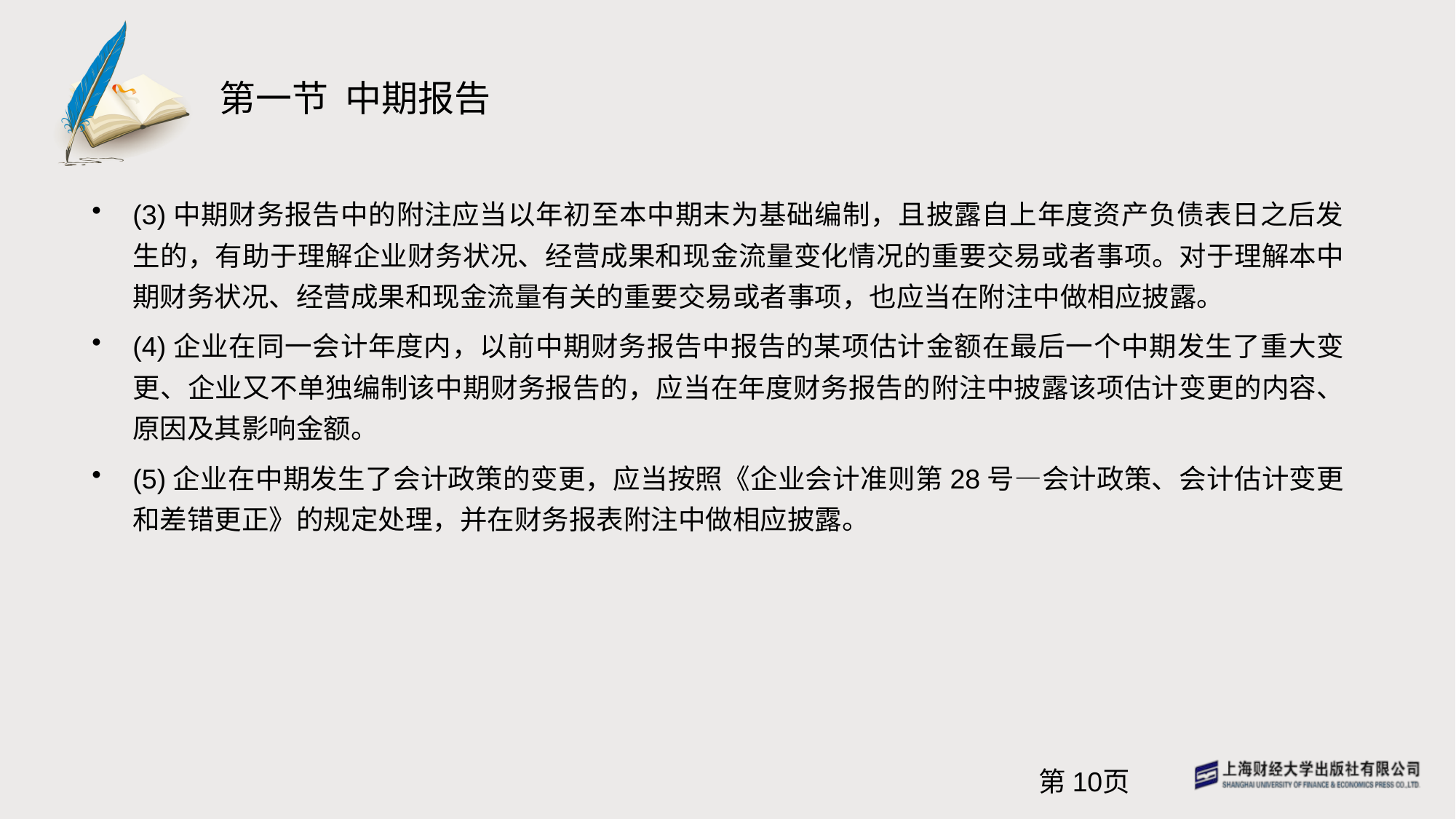

# 第一节  中期报告
(3)中期财务报告中的附注应当以年初至本中期末为基础编制，且披露自上年度资产负债表日之后发生的，有助于理解企业财务状况、经营成果和现金流量变化情况的重要交易或者事项。对于理解本中期财务状况、经营成果和现金流量有关的重要交易或者事项，也应当在附注中做相应披露。
(4)企业在同一会计年度内，以前中期财务报告中报告的某项估计金额在最后一个中期发生了重大变更、企业又不单独编制该中期财务报告的，应当在年度财务报告的附注中披露该项估计变更的内容、原因及其影响金额。
(5)企业在中期发生了会计政策的变更，应当按照《企业会计准则第28号—会计政策、会计估计变更和差错更正》的规定处理，并在财务报表附注中做相应披露。

10